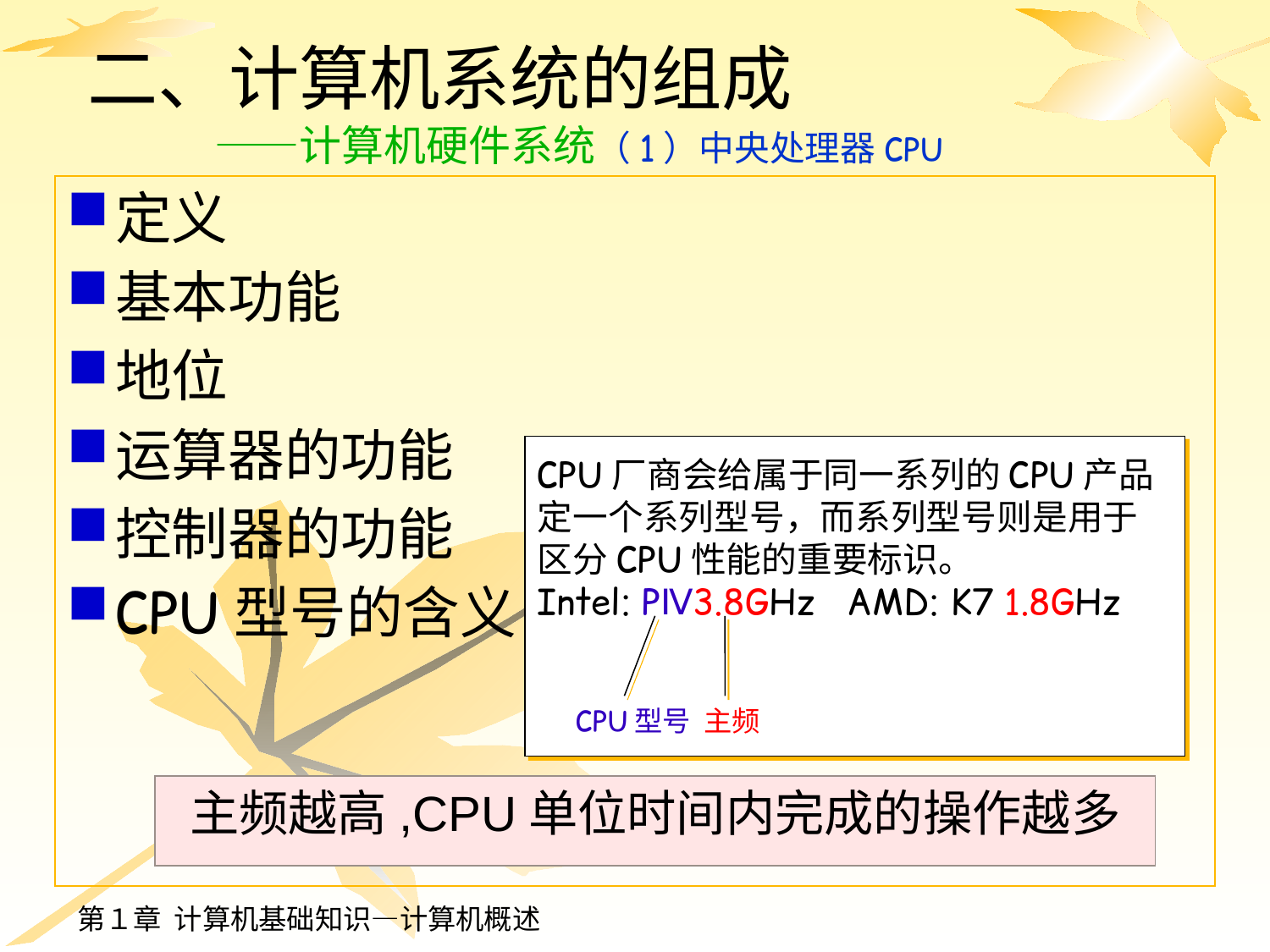

# 二、计算机系统的组成 ——计算机硬件系统（1）中央处理器CPU
定义
基本功能
地位
运算器的功能
控制器的功能
CPU型号的含义
CPU厂商会给属于同一系列的CPU产品
定一个系列型号，而系列型号则是用于
区分CPU性能的重要标识。
Intel: PⅣ3.8GHz   AMD: K7 1.8GHz

   CPU型号  主频

主频越高,CPU单位时间内完成的操作越多